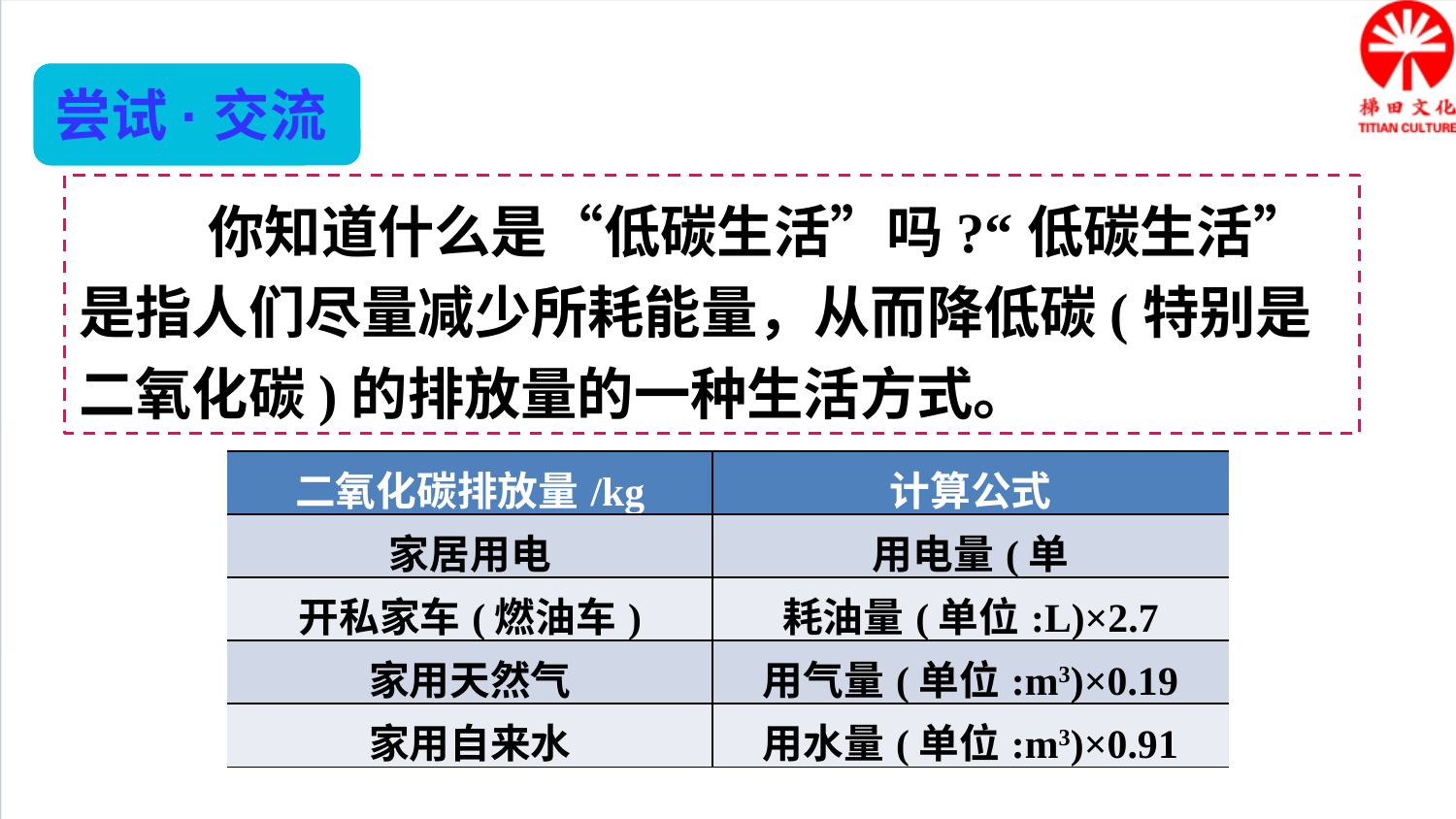

尝试·交流
         你知道什么是“低碳生活”吗?“低碳生活”是指人们尽量减少所耗能量，从而降低碳(特别是二氧化碳)的排放量的一种生活方式。
| 二氧化碳排放量/kg | 计算公式 |
| --- | --- |
| 家居用电 | 用电量(单位:kW·h)×0.785 |
| 开私家车(燃油车) | 耗油量(单位:L)×2.7 |
| 家用天然气 | 用气量(单位:m3)×0.19 |
| 家用自来水 | 用水量(单位:m3)×0.91 |